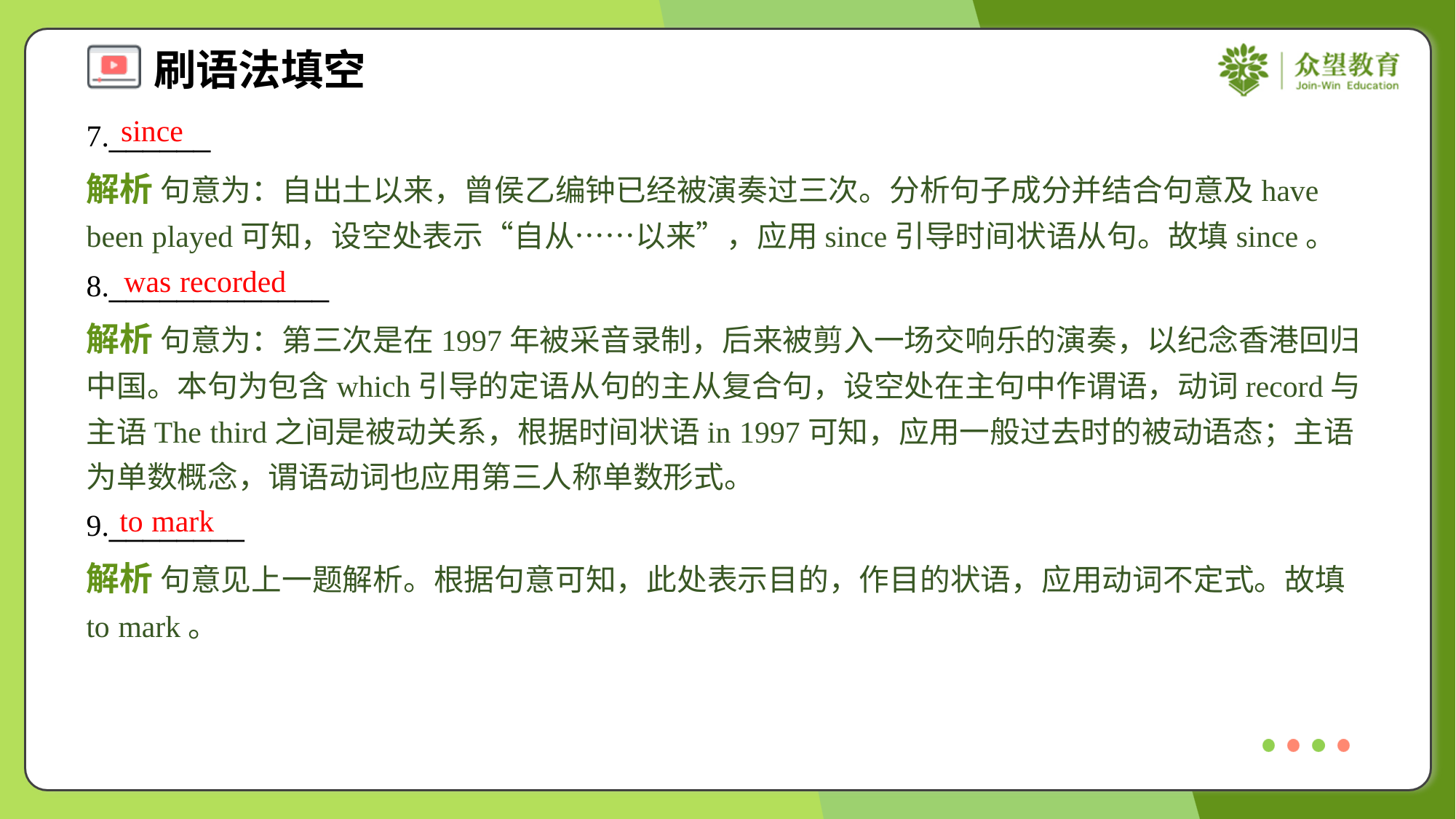

since
7.______
解析 句意为：自出土以来，曾侯乙编钟已经被演奏过三次。分析句子成分并结合句意及have been played可知，设空处表示“自从……以来”，应用since引导时间状语从句。故填since。
was recorded
8._____________
解析 句意为：第三次是在1997年被采音录制，后来被剪入一场交响乐的演奏，以纪念香港回归中国。本句为包含which引导的定语从句的主从复合句，设空处在主句中作谓语，动词record与主语The third之间是被动关系，根据时间状语in 1997可知，应用一般过去时的被动语态；主语为单数概念，谓语动词也应用第三人称单数形式。
to mark
9.________
解析 句意见上一题解析。根据句意可知，此处表示目的，作目的状语，应用动词不定式。故填to mark。